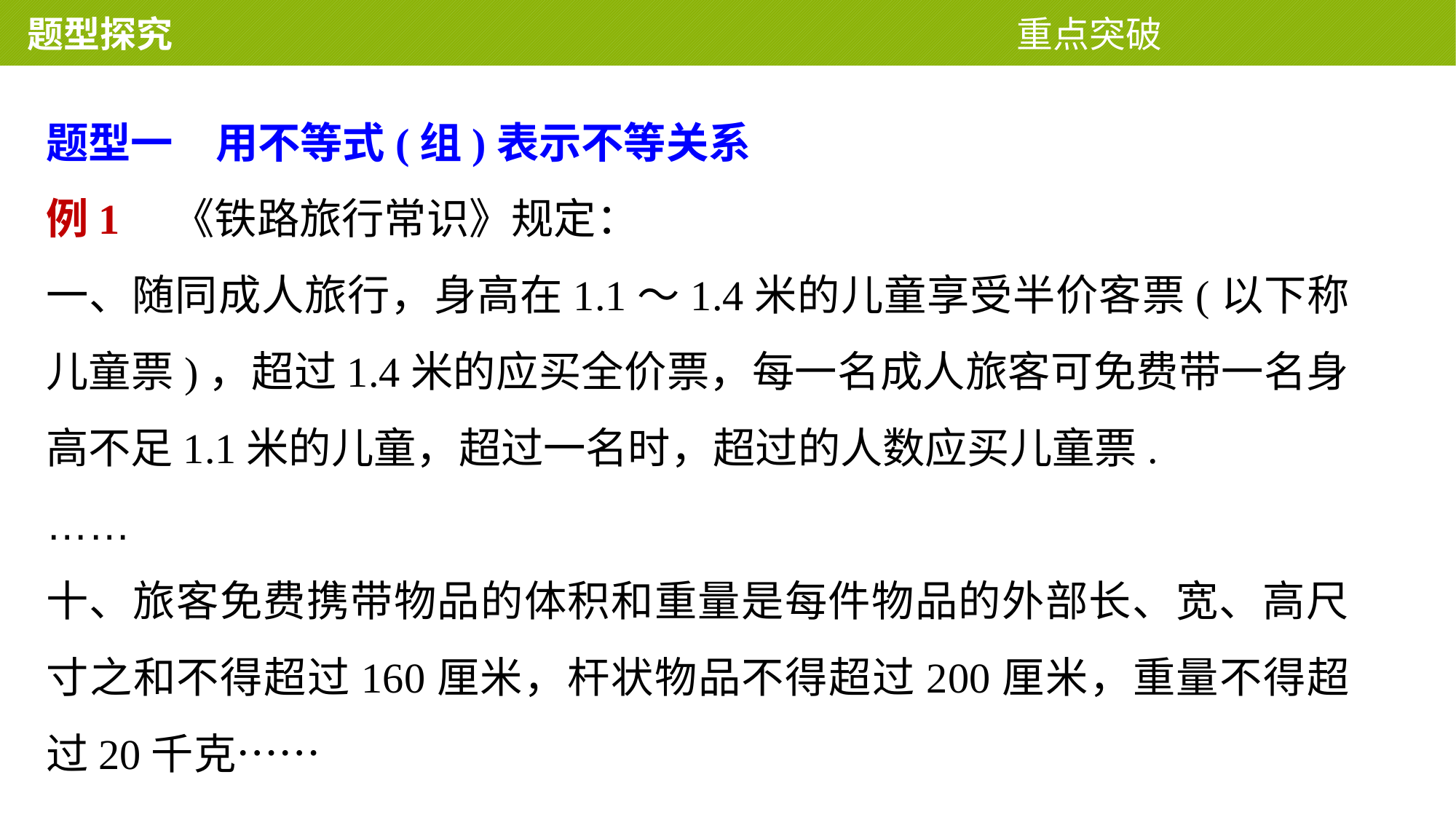

题型探究                                                                                                       重点突破
题型一　用不等式(组)表示不等关系
例1　《铁路旅行常识》规定：
一、随同成人旅行，身高在1.1～1.4米的儿童享受半价客票(以下称儿童票)，超过1.4米的应买全价票，每一名成人旅客可免费带一名身高不足1.1米的儿童，超过一名时，超过的人数应买儿童票.
……
十、旅客免费携带物品的体积和重量是每件物品的外部长、宽、高尺寸之和不得超过160厘米，杆状物品不得超过200厘米，重量不得超过20千克……